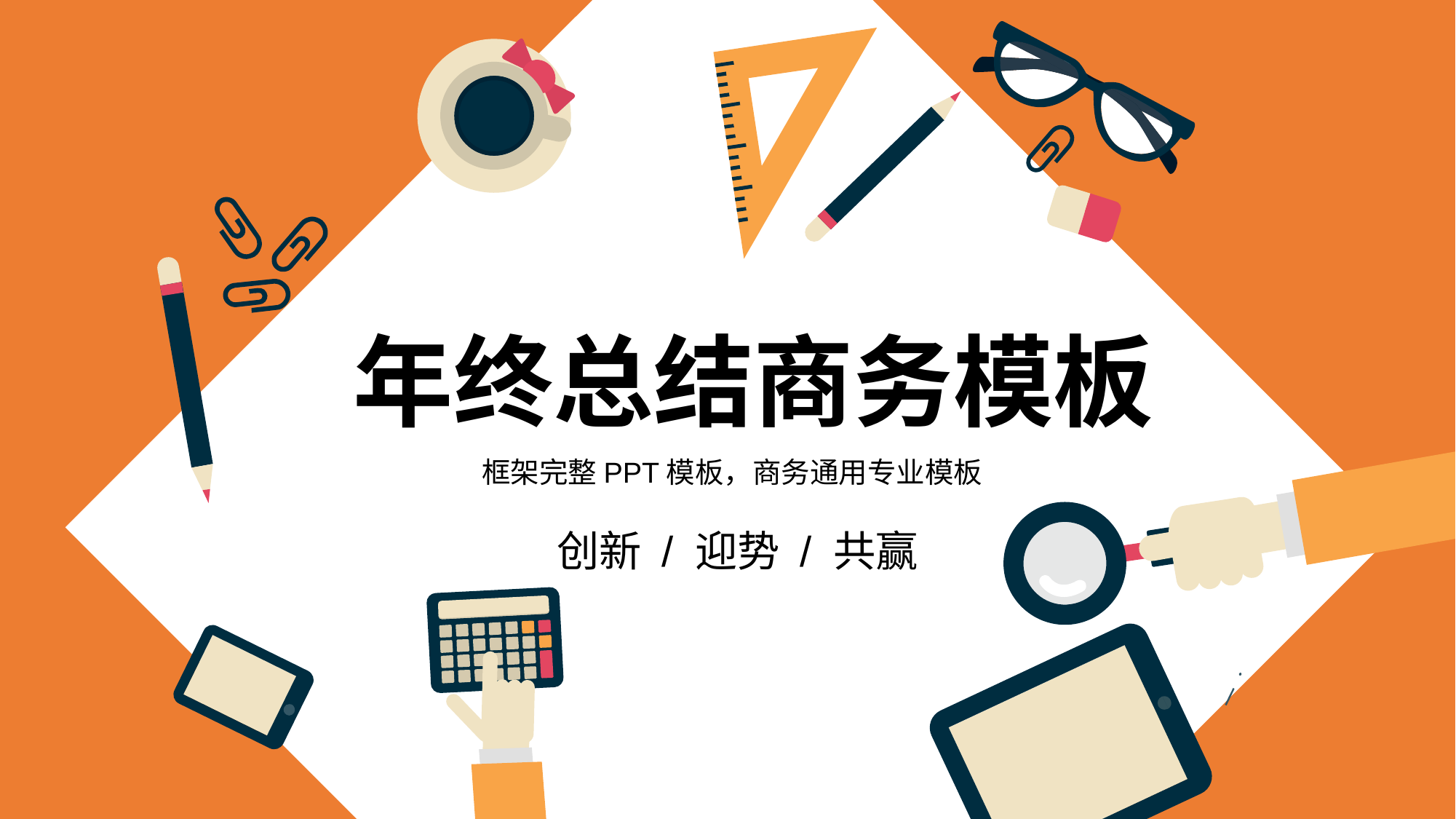

年终总结商务模板

框架完整PPT模板，商务通用专业模板

创新 / 迎势 / 共赢